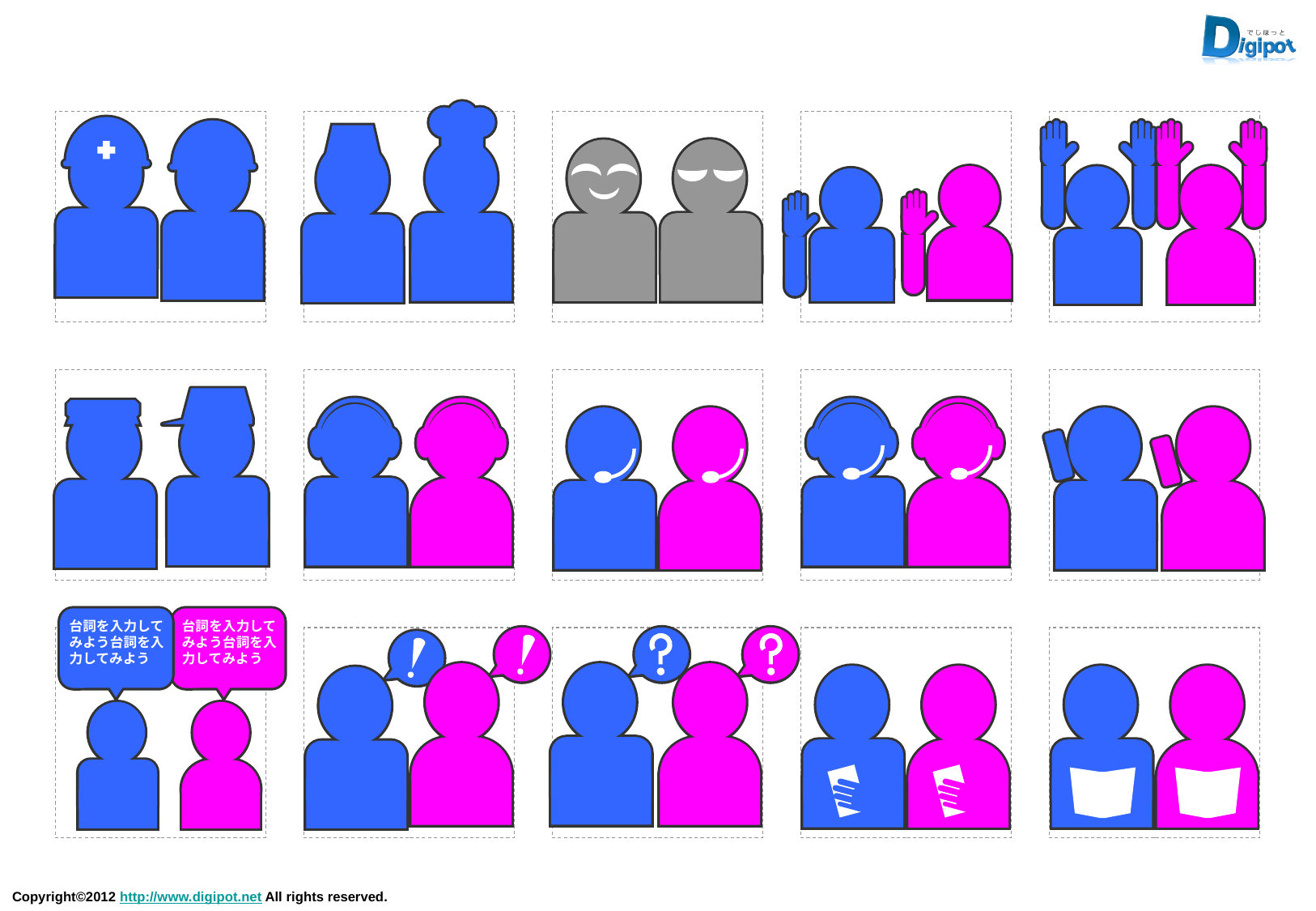

台詞を入力してみよう台詞を入力してみよう

台詞を入力してみよう台詞を入力してみよう